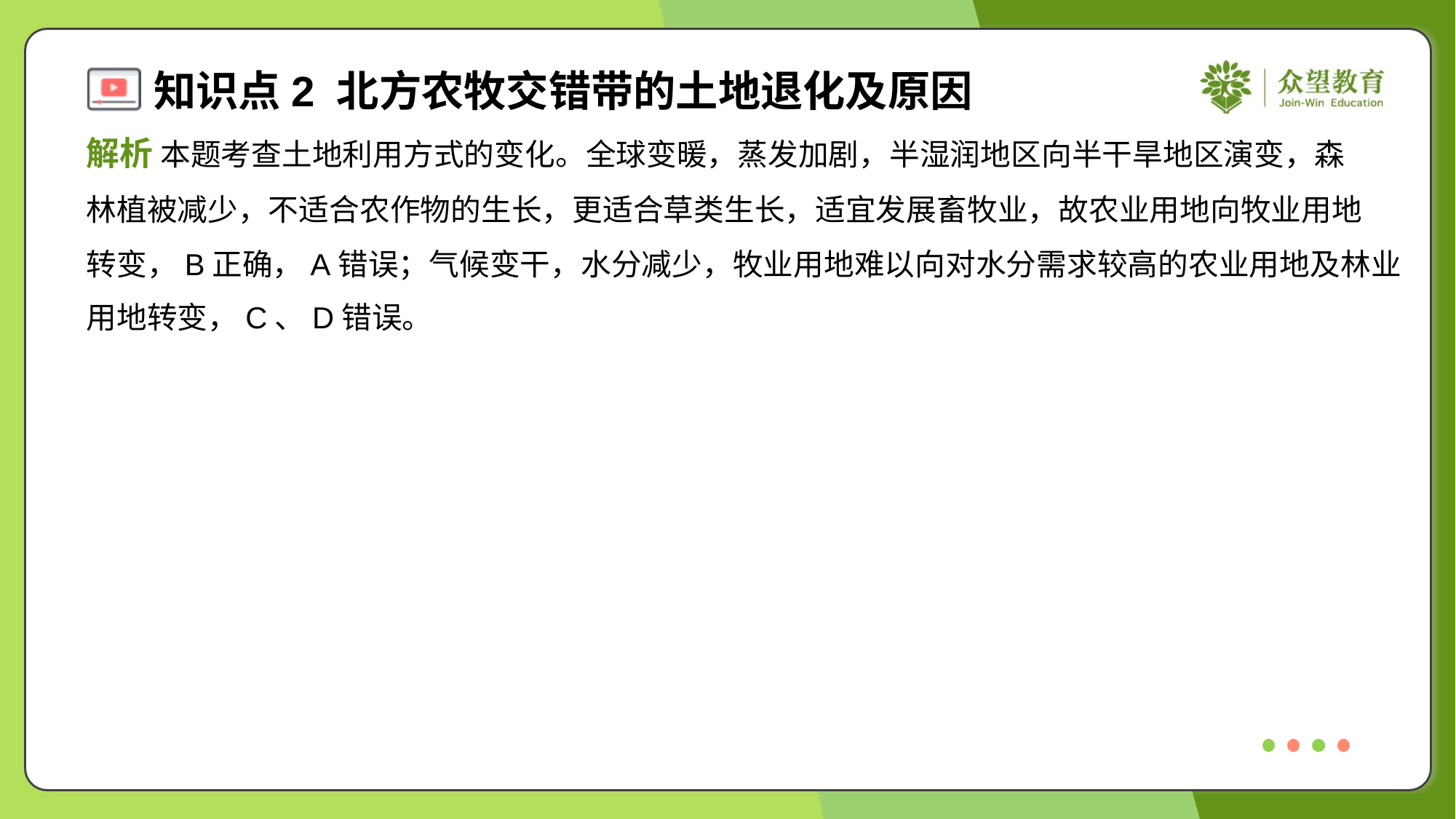

解析 本题考查土地利用方式的变化。全球变暖，蒸发加剧，半湿润地区向半干旱地区演变，森
林植被减少，不适合农作物的生长，更适合草类生长，适宜发展畜牧业，故农业用地向牧业用地
转变，B正确，A错误；气候变干，水分减少，牧业用地难以向对水分需求较高的农业用地及林业
用地转变，C、D错误。